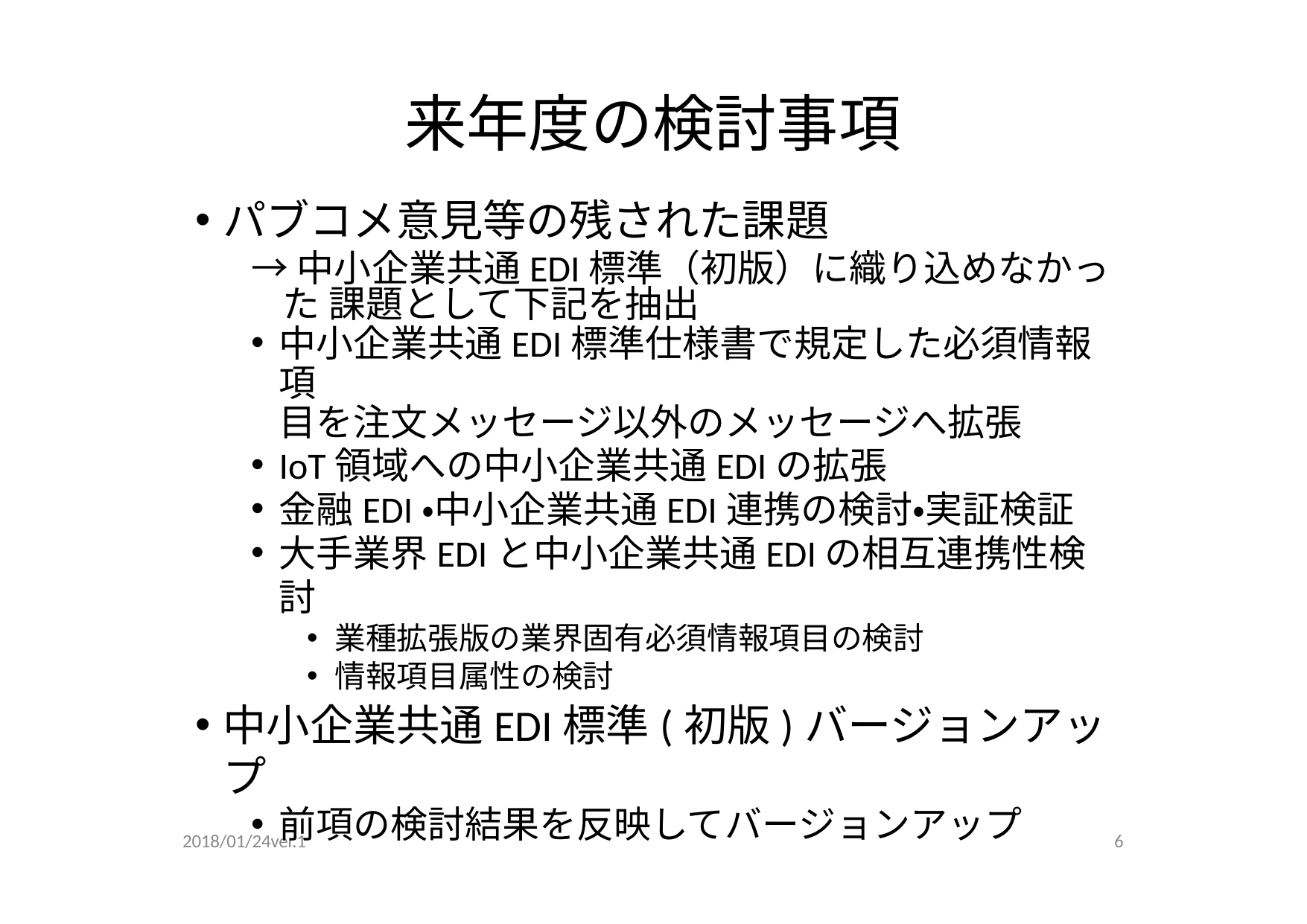

# 来年度の検討事項
パブコメ意⾒等の残された課題
→中⼩企業共通EDI標準（初版）に織り込めなかった 課題として下記を抽出
中⼩企業共通EDI標準仕様書で規定した必須情報項
⽬を注⽂メッセージ以外のメッセージへ拡張
IoT領域への中⼩企業共通EDIの拡張
⾦融EDI・中⼩企業共通EDI連携の検討・実証検証
⼤⼿業界EDIと中⼩企業共通EDIの相互連携性検討
業種拡張版の業界固有必須情報項⽬の検討
情報項⽬属性の検討
中⼩企業共通EDI標準(初版)バージョンアップ
前項の検討結果を反映してバージョンアップ
2018/01/24ver.1
6